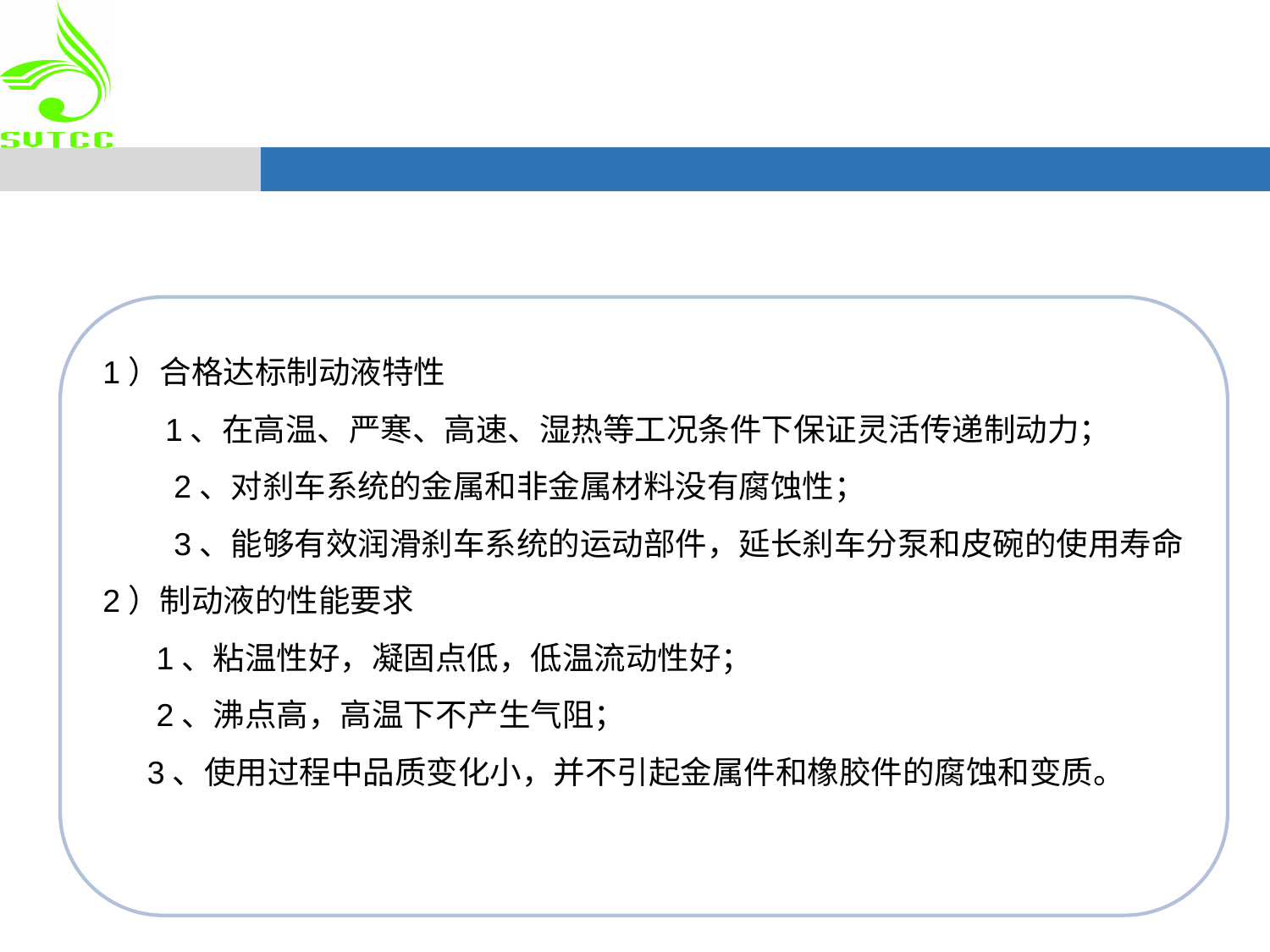

1）合格达标制动液特性
       1、在高温、严寒、高速、湿热等工况条件下保证灵活传递制动力；
        2、对刹车系统的金属和非金属材料没有腐蚀性；
        3、能够有效润滑刹车系统的运动部件，延长刹车分泵和皮碗的使用寿命
2）制动液的性能要求
      1、粘温性好，凝固点低，低温流动性好；
      2、沸点高，高温下不产生气阻；
     3、使用过程中品质变化小，并不引起金属件和橡胶件的腐蚀和变质。